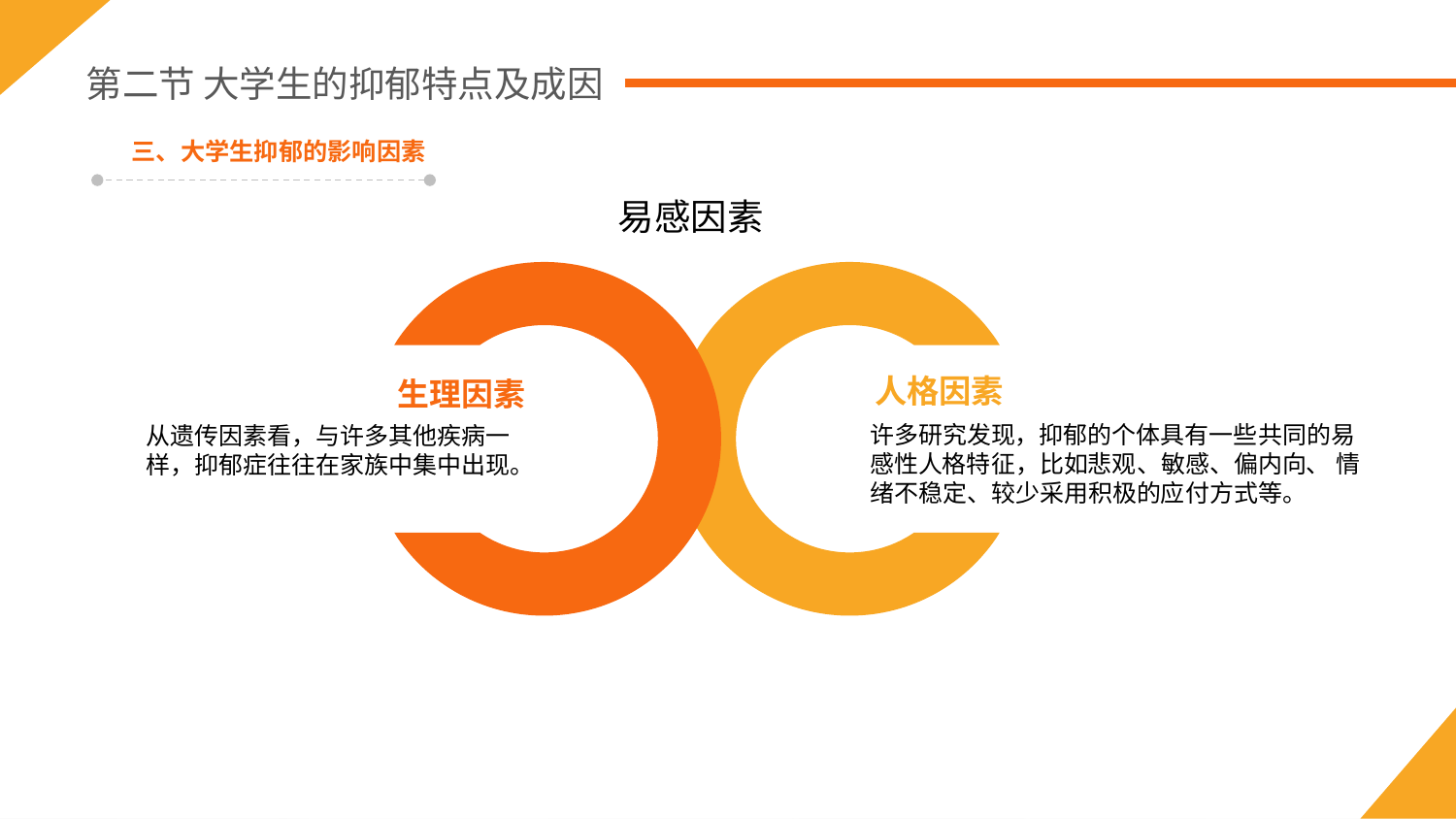

第二节 大学生的抑郁特点及成因
三、大学生抑郁的影响因素
易感因素

生理因素
人格因素
许多研究发现，抑郁的个体具有一些共同的易感性人格特征，比如悲观、敏感、偏内向、 情绪不稳定、较少采用积极的应付方式等。
从遗传因素看，与许多其他疾病一样，抑郁症往往在家族中集中出现。